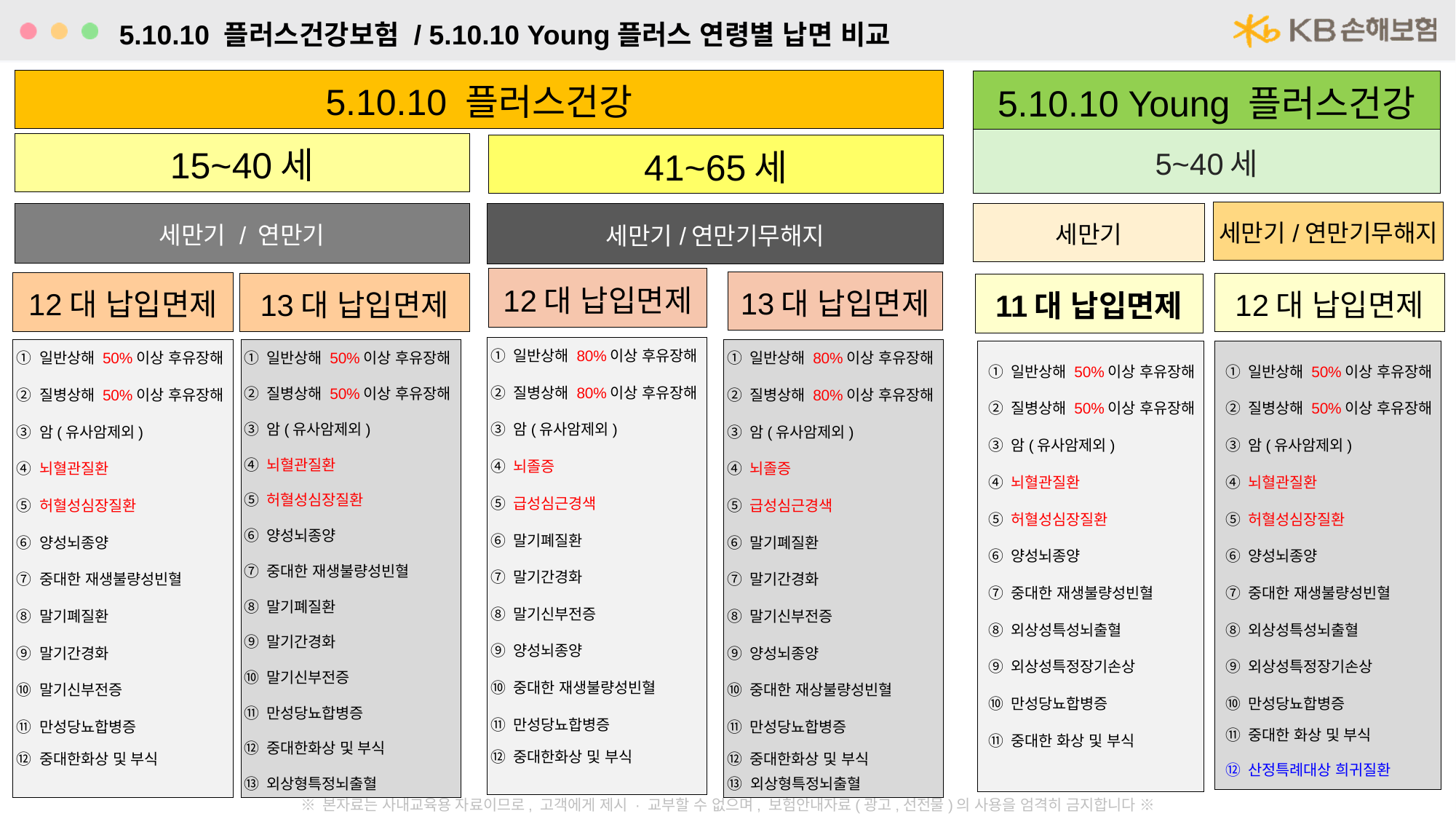

5.10.10 플러스건강보험 / 5.10.10 Young플러스 연령별 납면 비교
| 5.10.10 플러스건강 |
| --- |
| 5.10.10 Young 플러스건강 |
| --- |
| 5~40세 |
| 15~40세 |
| --- |
| 41~65세 |
| --- |
| 세만기/연만기무해지 |
| --- |
| 세만기 / 연만기 |
| --- |
| 세만기/연만기무해지 |
| --- |
| 세만기 |
| --- |
| 12대 납입면제 |
| --- |
| 13대 납입면제 |
| --- |
| 12대 납입면제 |
| --- |
| 13대 납입면제 |
| --- |
| 12대 납입면제 |
| --- |
| 11대 납입면제 |
| --- |
|  |
| --- |
|  |
| --- |
|  |
| --- |
|  |
| --- |
① 일반상해 80%이상 후유장해
|  |
| --- |
|  |
| --- |
① 일반상해 50%이상 후유장해
① 일반상해 50%이상 후유장해
① 일반상해 80%이상 후유장해
① 일반상해 50%이상 후유장해
① 일반상해 50%이상 후유장해
② 질병상해 80%이상 후유장해
② 질병상해 50%이상 후유장해
② 질병상해 50%이상 후유장해
② 질병상해 80%이상 후유장해
② 질병상해 50%이상 후유장해
② 질병상해 50%이상 후유장해
③ 암(유사암제외)
③ 암(유사암제외)
③ 암(유사암제외)
③ 암(유사암제외)
③ 암(유사암제외)
③ 암(유사암제외)
④ 뇌혈관질환
④ 뇌졸증
④ 뇌혈관질환
④ 뇌졸증
④ 뇌혈관질환
④ 뇌혈관질환
⑤ 허혈성심장질환
⑤ 급성심근경색
⑤ 허혈성심장질환
⑤ 급성심근경색
⑤ 허혈성심장질환
⑤ 허혈성심장질환
⑥ 양성뇌종양
⑥ 말기폐질환
⑥ 양성뇌종양
⑥ 말기폐질환
⑥ 양성뇌종양
⑥ 양성뇌종양
⑦ 중대한 재생불량성빈혈
⑦ 말기간경화
⑦ 중대한 재생불량성빈혈
⑦ 말기간경화
⑦ 중대한 재생불량성빈혈
⑦ 중대한 재생불량성빈혈
⑧ 말기폐질환
⑧ 말기신부전증
⑧ 말기폐질환
⑧ 말기신부전증
⑧ 외상성특성뇌출혈
⑧ 외상성특성뇌출혈
⑨ 말기간경화
⑨ 양성뇌종양
⑨ 말기간경화
⑨ 양성뇌종양
⑨ 외상성특정장기손상
⑨ 외상성특정장기손상
⑩ 말기신부전증
⑩ 중대한 재생불량성빈혈
⑩ 말기신부전증
⑩ 중대한 재상불량성빈혈
⑩ 만성당뇨합병증
⑩ 만성당뇨합병증
⑪ 만성당뇨합병증
⑪ 만성당뇨합병증
⑪ 만성당뇨합병증
⑪ 만성당뇨합병증
⑪ 중대한 화상 및 부식
⑪ 중대한 화상 및 부식
⑫ 중대한화상 및 부식
⑫ 중대한화상 및 부식
⑫ 중대한화상 및 부식
⑫ 중대한화상 및 부식
⑫ 산정특례대상 희귀질환
⑬ 외상형특정뇌출혈
⑬ 외상형특정뇌출혈